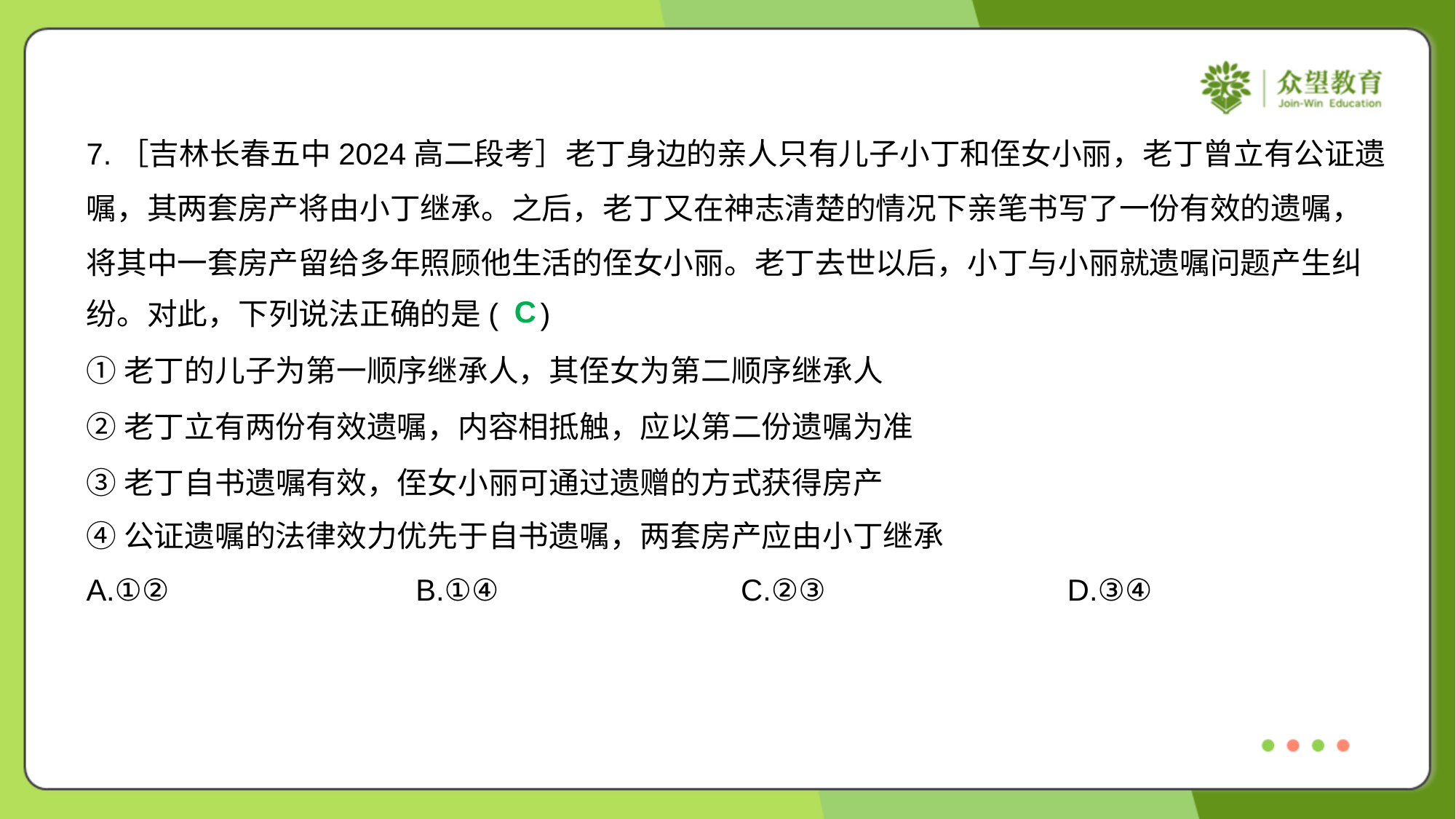

7.［吉林长春五中2024高二段考］老丁身边的亲人只有儿子小丁和侄女小丽，老丁曾立有公证遗
嘱，其两套房产将由小丁继承。之后，老丁又在神志清楚的情况下亲笔书写了一份有效的遗嘱，
将其中一套房产留给多年照顾他生活的侄女小丽。老丁去世以后，小丁与小丽就遗嘱问题产生纠
纷。对此，下列说法正确的是(     )
C
①老丁的儿子为第一顺序继承人，其侄女为第二顺序继承人
②老丁立有两份有效遗嘱，内容相抵触，应以第二份遗嘱为准
③老丁自书遗嘱有效，侄女小丽可通过遗赠的方式获得房产
④公证遗嘱的法律效力优先于自书遗嘱，两套房产应由小丁继承
A.①②	B.①④	C.②③	D.③④